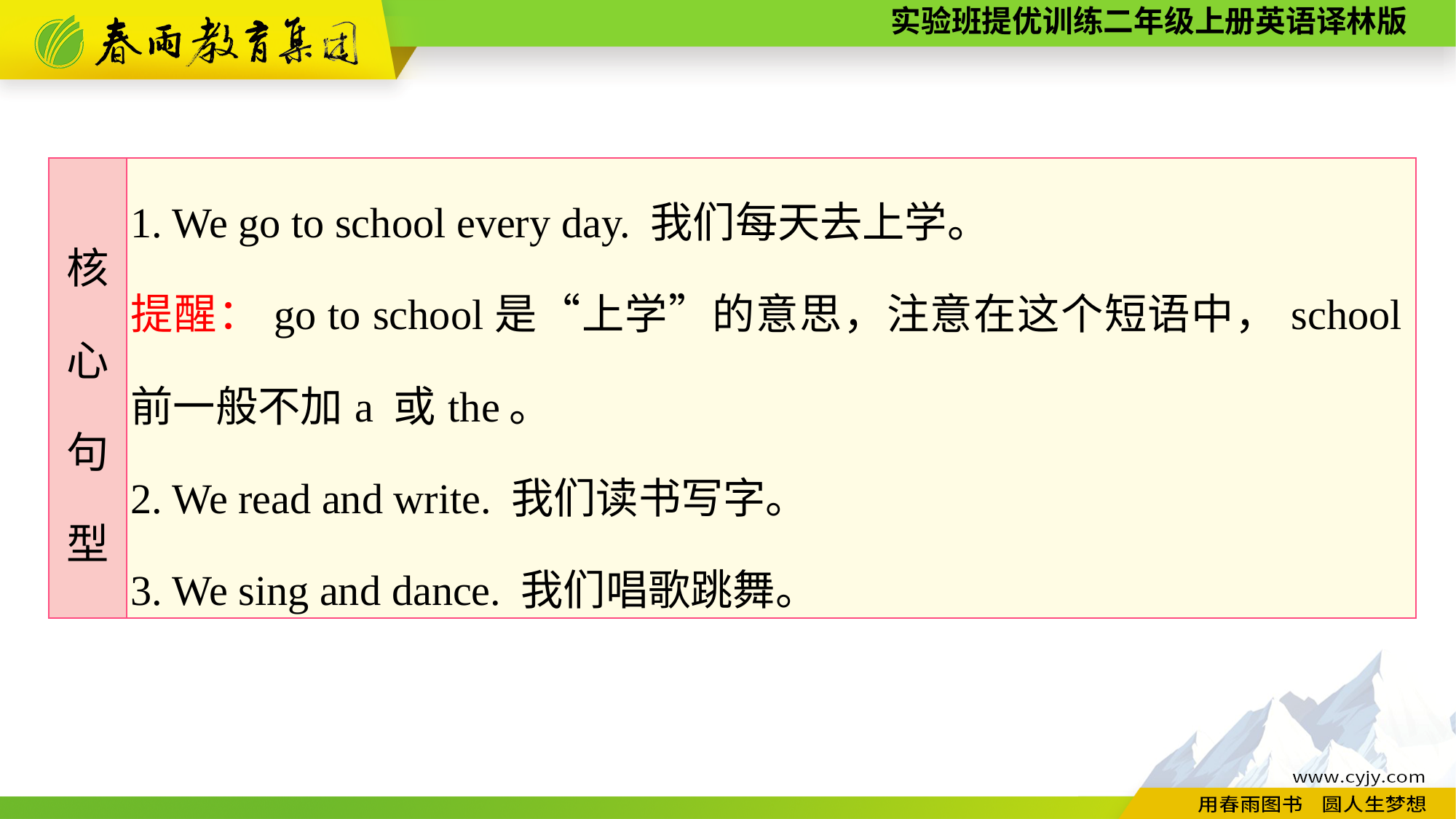

| 核 心 句 型 | 1. We go to school every day. 我们每天去上学。 提醒：go to school是“上学”的意思，注意在这个短语中，school前一般不加a 或the。 2. We read and write. 我们读书写字。 3. We sing and dance. 我们唱歌跳舞。 |
| --- | --- |